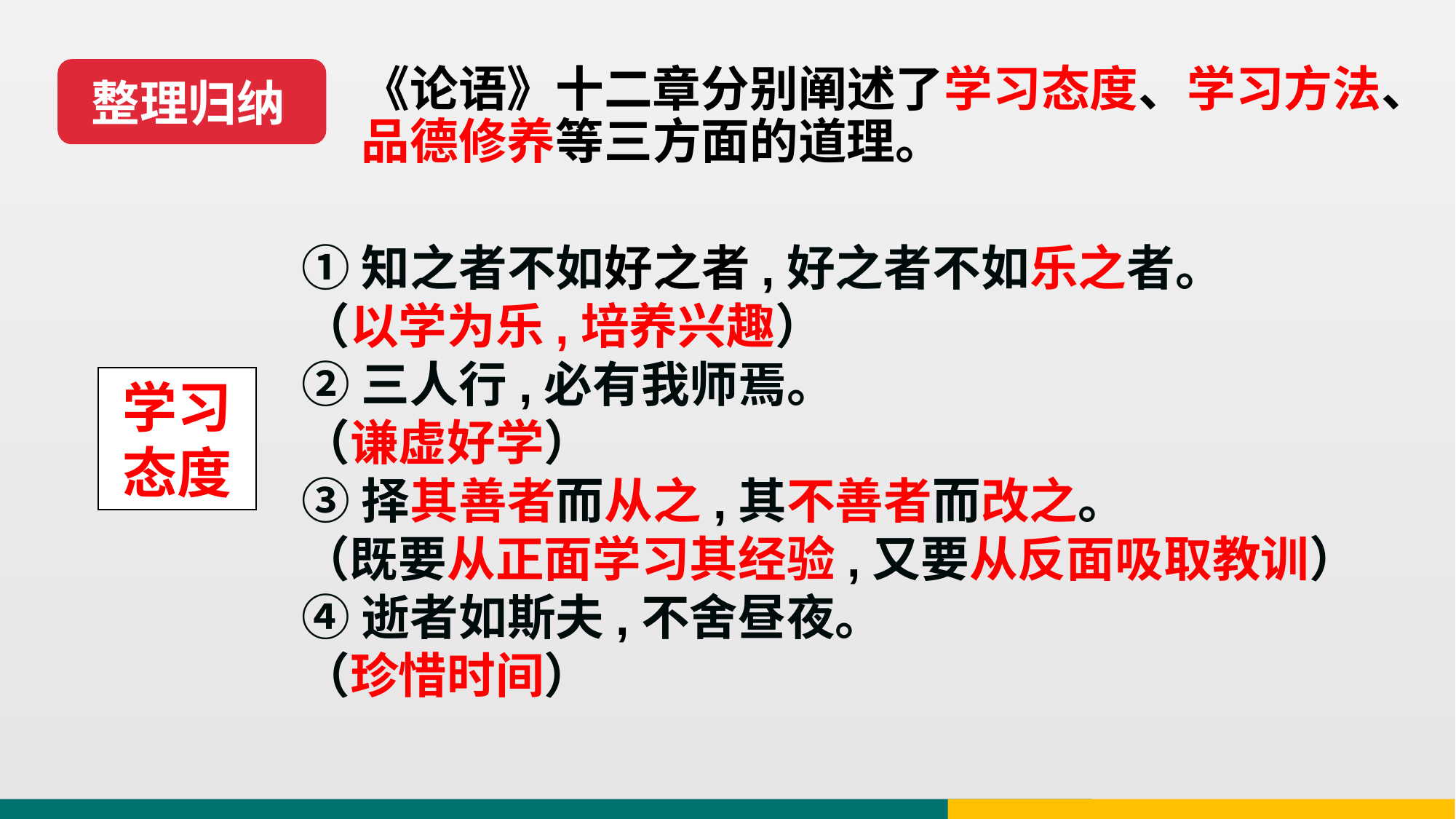

整理归纳
《论语》十二章分别阐述了学习态度、学习方法、品德修养等三方面的道理。
①知之者不如好之者,好之者不如乐之者。
（以学为乐,培养兴趣）
②三人行,必有我师焉。
（谦虚好学）
③择其善者而从之,其不善者而改之。
（既要从正面学习其经验,又要从反面吸取教训）
④逝者如斯夫,不舍昼夜。
（珍惜时间）

学习态度